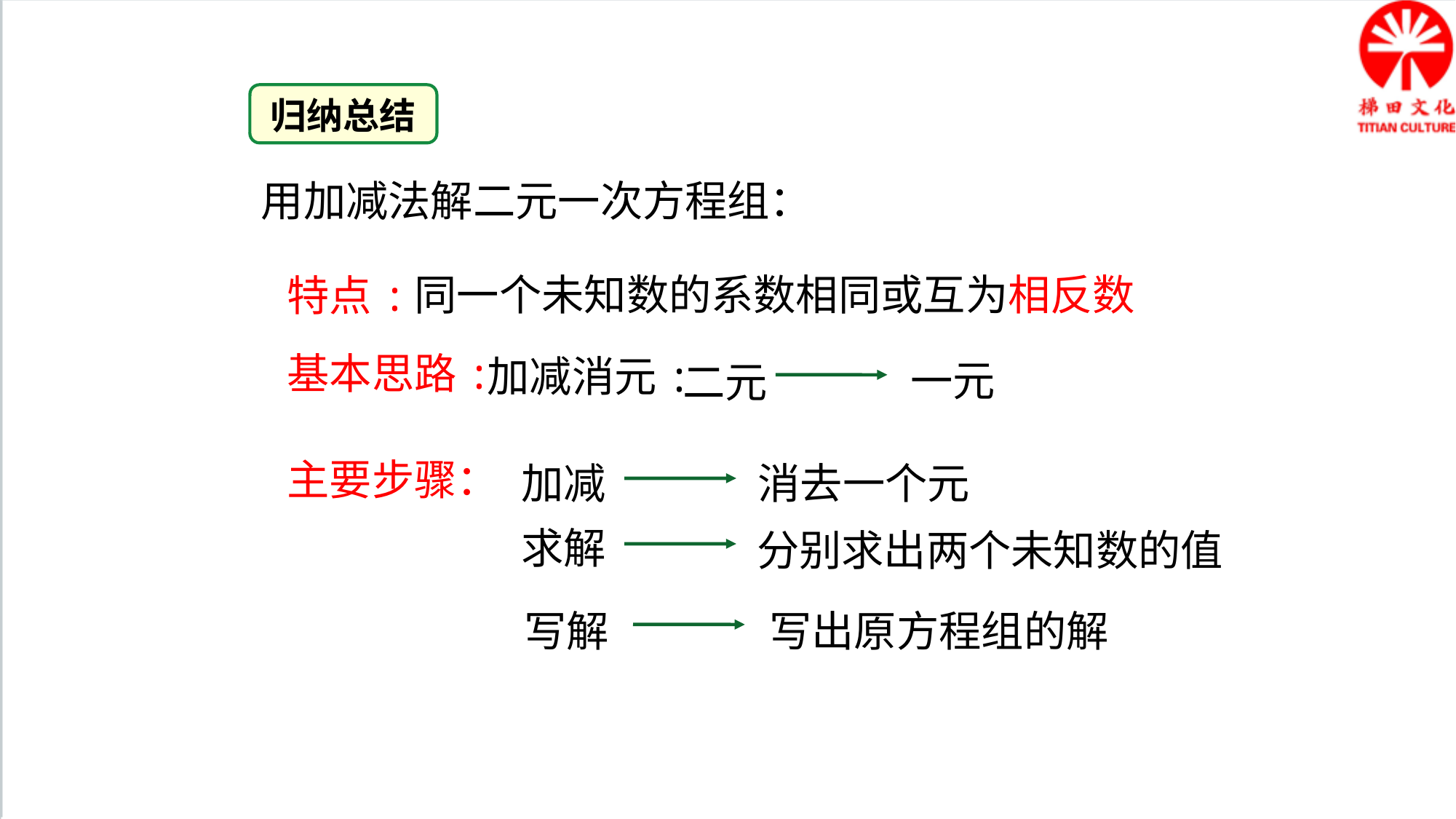

归纳总结
用加减法解二元一次方程组：
同一个未知数的系数相同或互为相反数
特点:
基本思路:
加减消元:
一元
二元

主要步骤：
加减
消去一个元

求解
分别求出两个未知数的值

写解
写出原方程组的解